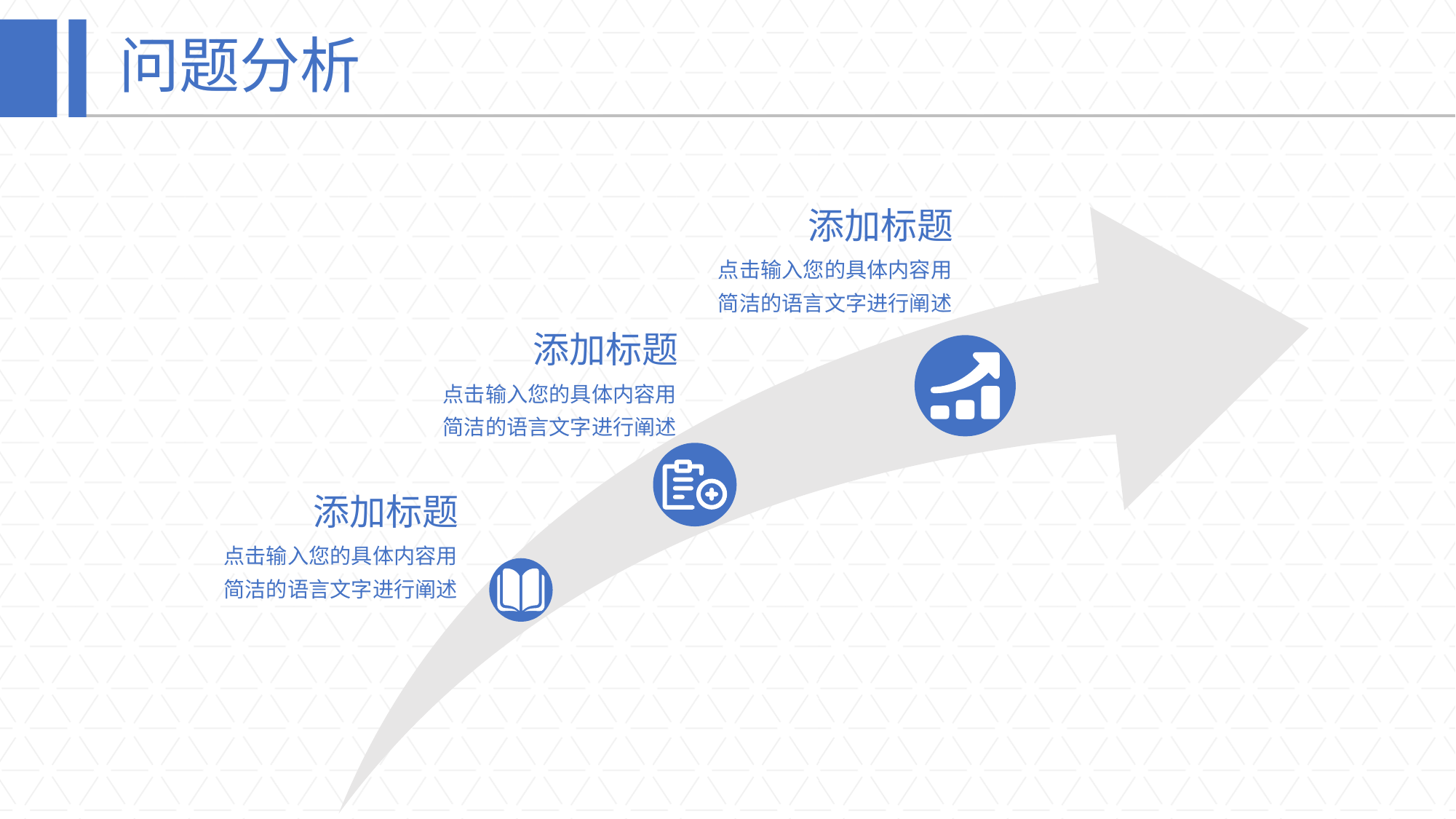

# 问题分析
添加标题
点击输入您的具体内容用简洁的语言文字进行阐述

添加标题
点击输入您的具体内容用简洁的语言文字进行阐述

添加标题
点击输入您的具体内容用简洁的语言文字进行阐述